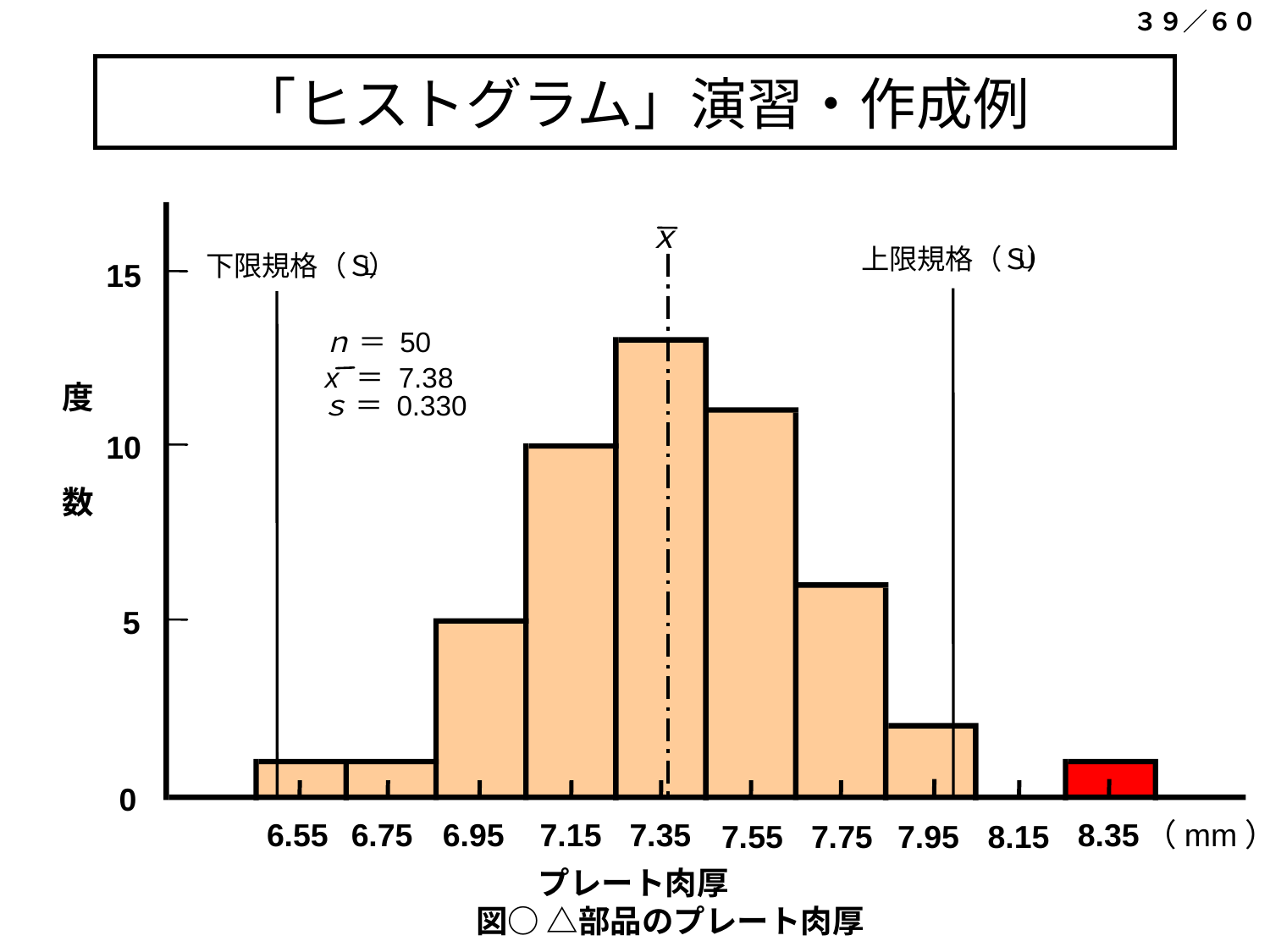

３９／６０
# 「ヒストグラム」演習・作成例

ｘ

上限規格（Ｓ
）

U
下限規格（Ｓ
）

L

15

ｎ ＝ 50

x ＝ 7.38

   度
ｓ ＝ 0.330

10

   数

5

0

6.55
6.75
6.95
7.15
7.35
8.35
（mm）
7.55
7.75
7.95
8.15
プレート肉厚
図○ △部品のプレート肉厚